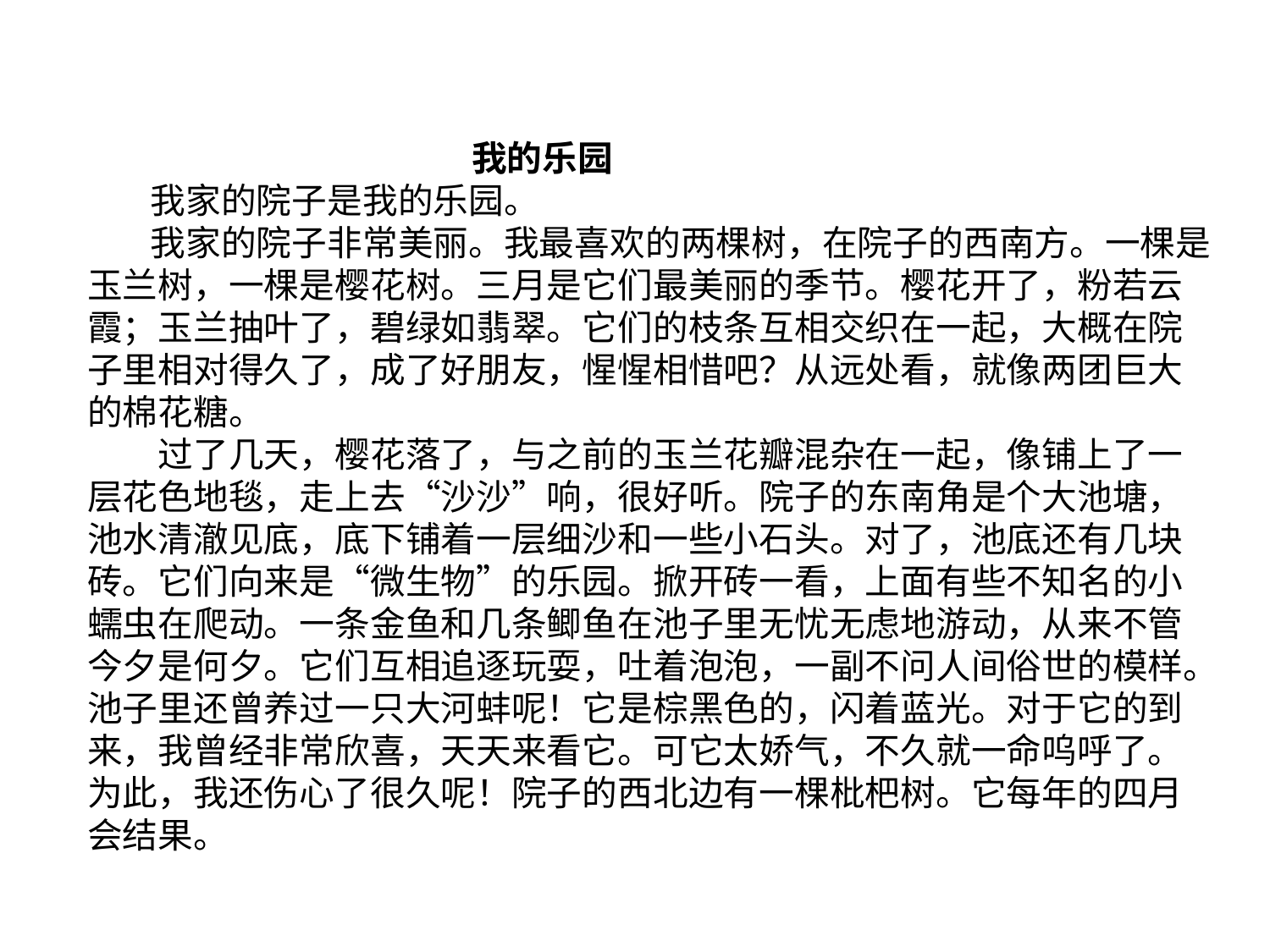

我的乐园
       我家的院子是我的乐园。
       我家的院子非常美丽。我最喜欢的两棵树，在院子的西南方。一棵是玉兰树，一棵是樱花树。三月是它们最美丽的季节。樱花开了，粉若云霞；玉兰抽叶了，碧绿如翡翠。它们的枝条互相交织在一起，大概在院子里相对得久了，成了好朋友，惺惺相惜吧？从远处看，就像两团巨大的棉花糖。
　　过了几天，樱花落了，与之前的玉兰花瓣混杂在一起，像铺上了一层花色地毯，走上去“沙沙”响，很好听。院子的东南角是个大池塘，池水清澈见底，底下铺着一层细沙和一些小石头。对了，池底还有几块砖。它们向来是“微生物”的乐园。掀开砖一看，上面有些不知名的小蠕虫在爬动。一条金鱼和几条鲫鱼在池子里无忧无虑地游动，从来不管今夕是何夕。它们互相追逐玩耍，吐着泡泡，一副不问人间俗世的模样。池子里还曾养过一只大河蚌呢！它是棕黑色的，闪着蓝光。对于它的到来，我曾经非常欣喜，天天来看它。可它太娇气，不久就一命呜呼了。为此，我还伤心了很久呢！院子的西北边有一棵枇杷树。它每年的四月会结果。